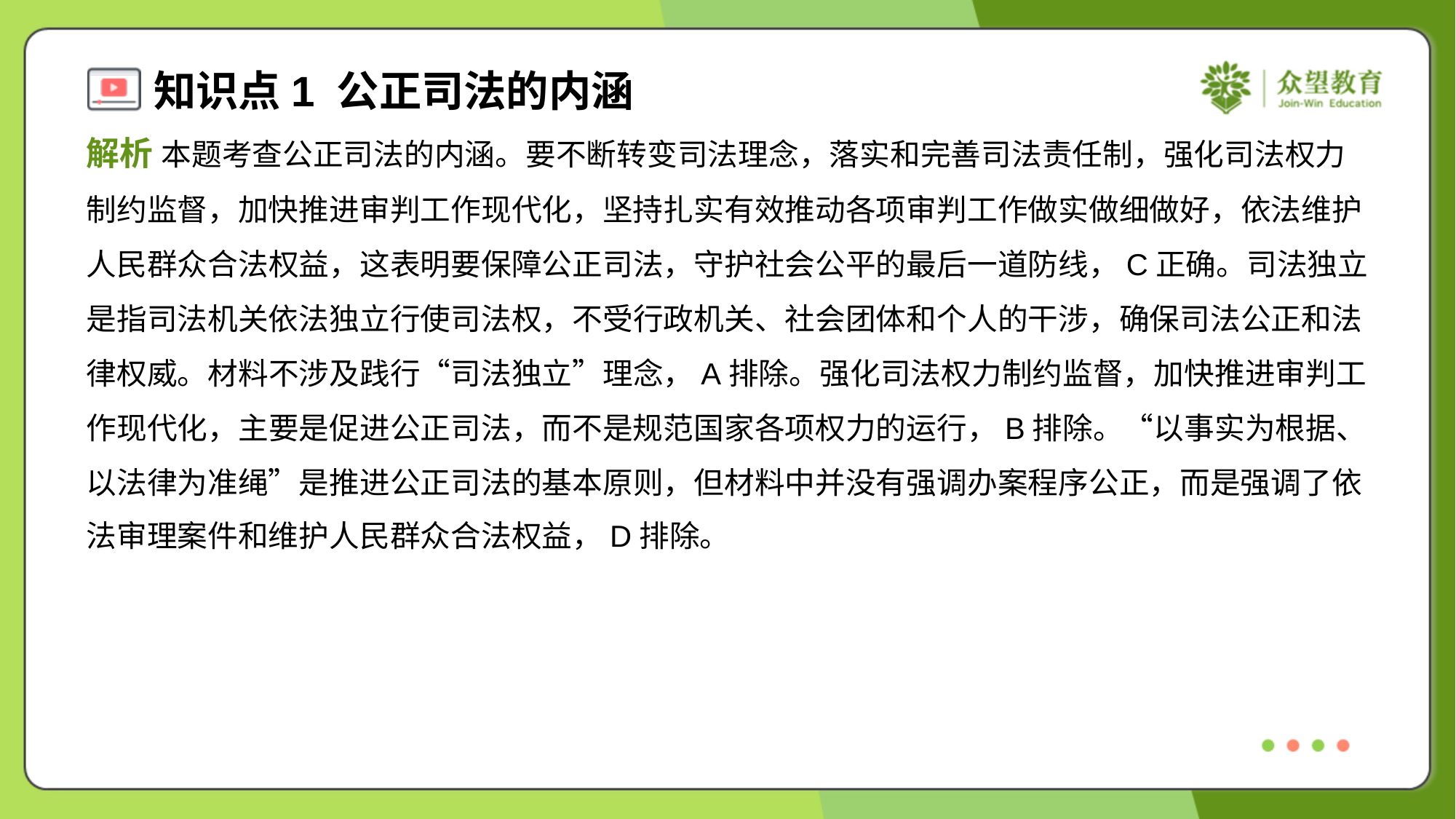

解析 本题考查公正司法的内涵。要不断转变司法理念，落实和完善司法责任制，强化司法权力
制约监督，加快推进审判工作现代化，坚持扎实有效推动各项审判工作做实做细做好，依法维护
人民群众合法权益，这表明要保障公正司法，守护社会公平的最后一道防线，C正确。司法独立
是指司法机关依法独立行使司法权，不受行政机关、社会团体和个人的干涉，确保司法公正和法
律权威。材料不涉及践行“司法独立”理念，A排除。强化司法权力制约监督，加快推进审判工
作现代化，主要是促进公正司法，而不是规范国家各项权力的运行，B排除。“以事实为根据、
以法律为准绳”是推进公正司法的基本原则，但材料中并没有强调办案程序公正，而是强调了依
法审理案件和维护人民群众合法权益，D排除。